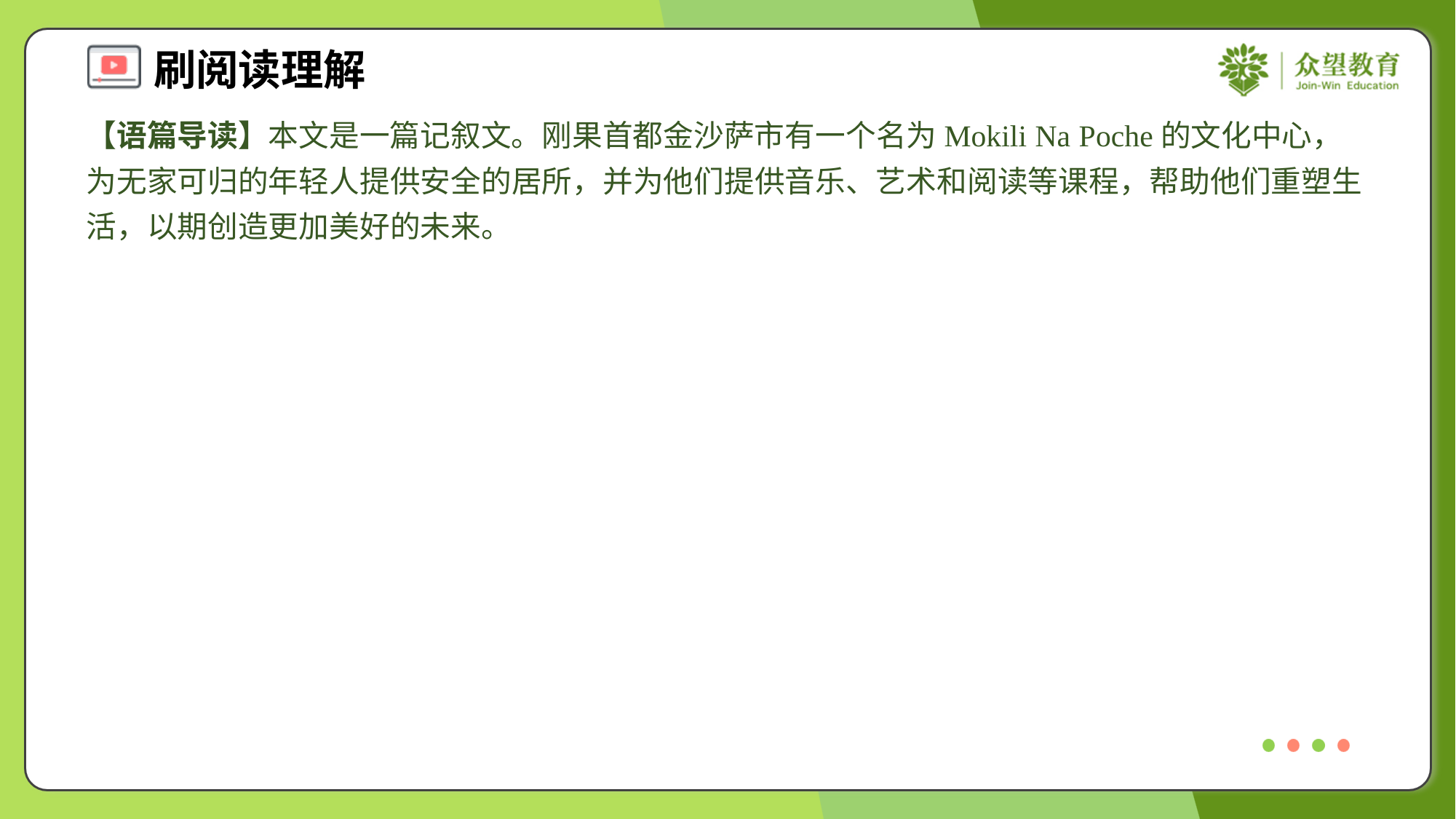

【语篇导读】本文是一篇记叙文。刚果首都金沙萨市有一个名为Mokili Na Poche的文化中心，为无家可归的年轻人提供安全的居所，并为他们提供音乐、艺术和阅读等课程，帮助他们重塑生活，以期创造更加美好的未来。